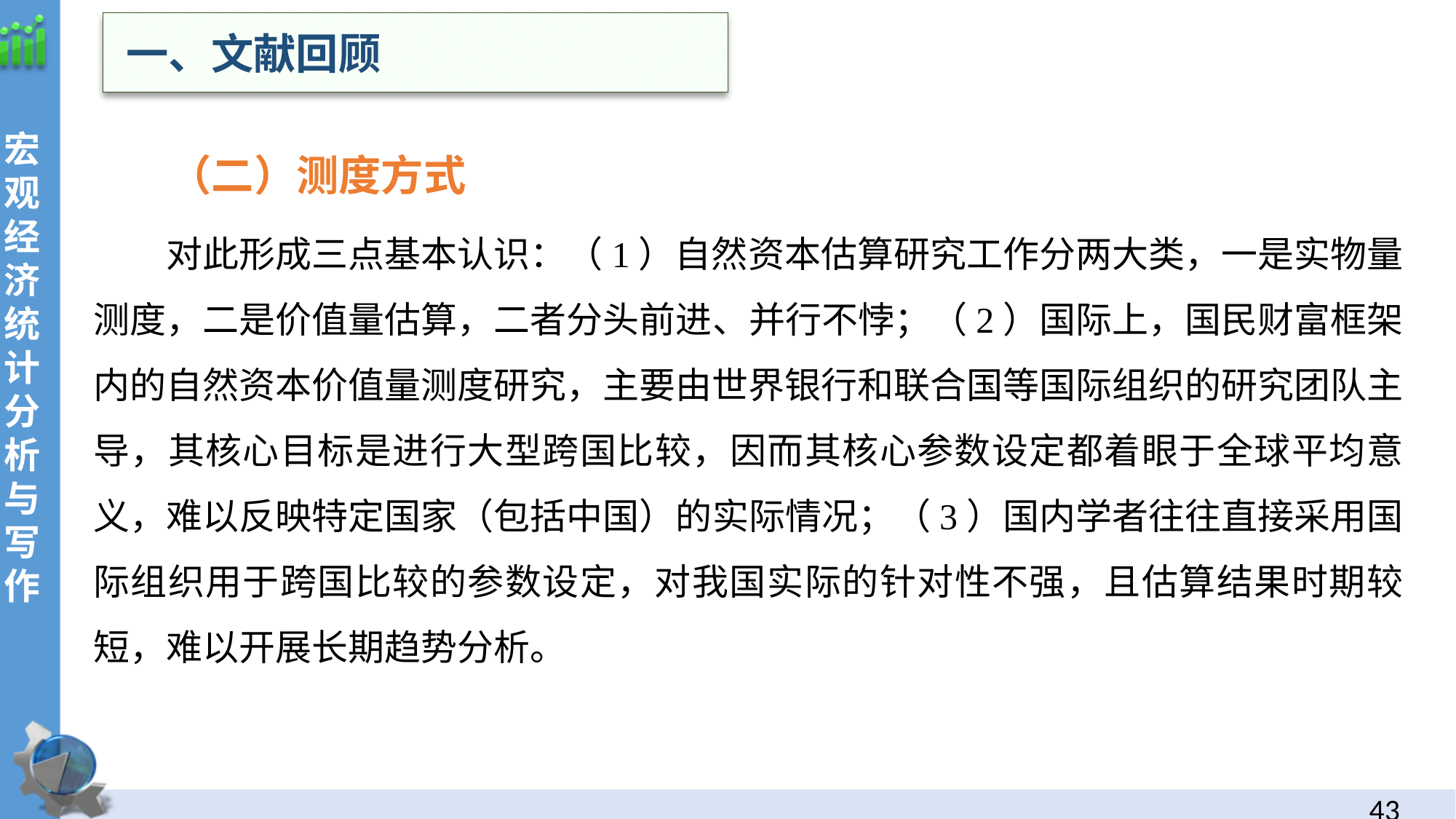

一、文献回顾

         （二）测度方式
对此形成三点基本认识：（1）自然资本估算研究工作分两大类，一是实物量测度，二是价值量估算，二者分头前进、并行不悖；（2）国际上，国民财富框架内的自然资本价值量测度研究，主要由世界银行和联合国等国际组织的研究团队主导，其核心目标是进行大型跨国比较，因而其核心参数设定都着眼于全球平均意义，难以反映特定国家（包括中国）的实际情况；（3）国内学者往往直接采用国际组织用于跨国比较的参数设定，对我国实际的针对性不强，且估算结果时期较短，难以开展长期趋势分析。

43